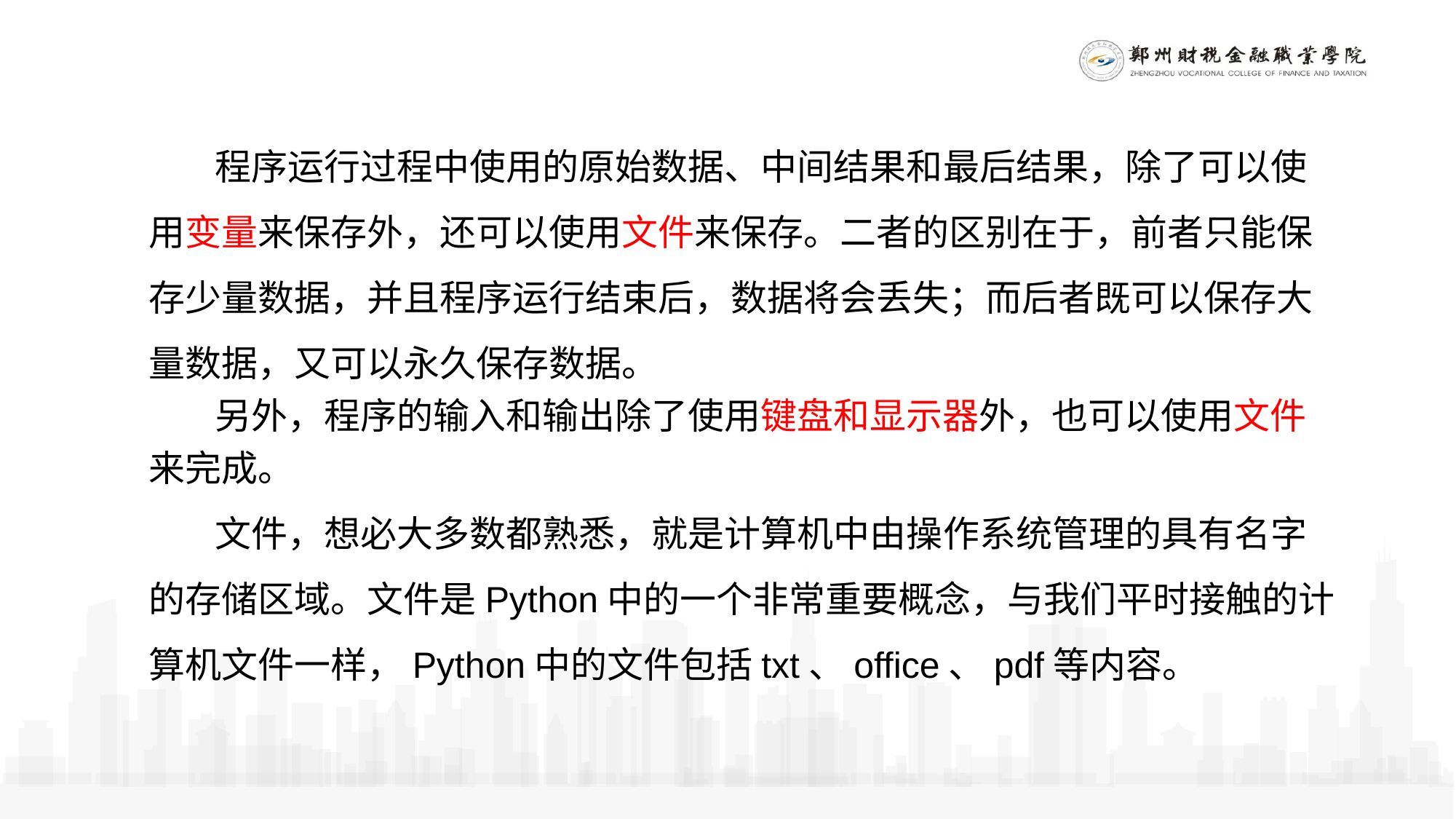

程序运行过程中使用的原始数据、中间结果和最后结果，除了可以使用变量来保存外，还可以使用文件来保存。二者的区别在于，前者只能保存少量数据，并且程序运行结束后，数据将会丢失；而后者既可以保存大量数据，又可以永久保存数据。
       另外，程序的输入和输出除了使用键盘和显示器外，也可以使用文件来完成。
       文件，想必大多数都熟悉，就是计算机中由操作系统管理的具有名字的存储区域。文件是Python中的一个非常重要概念，与我们平时接触的计算机文件一样，Python中的文件包括txt、office、pdf等内容。